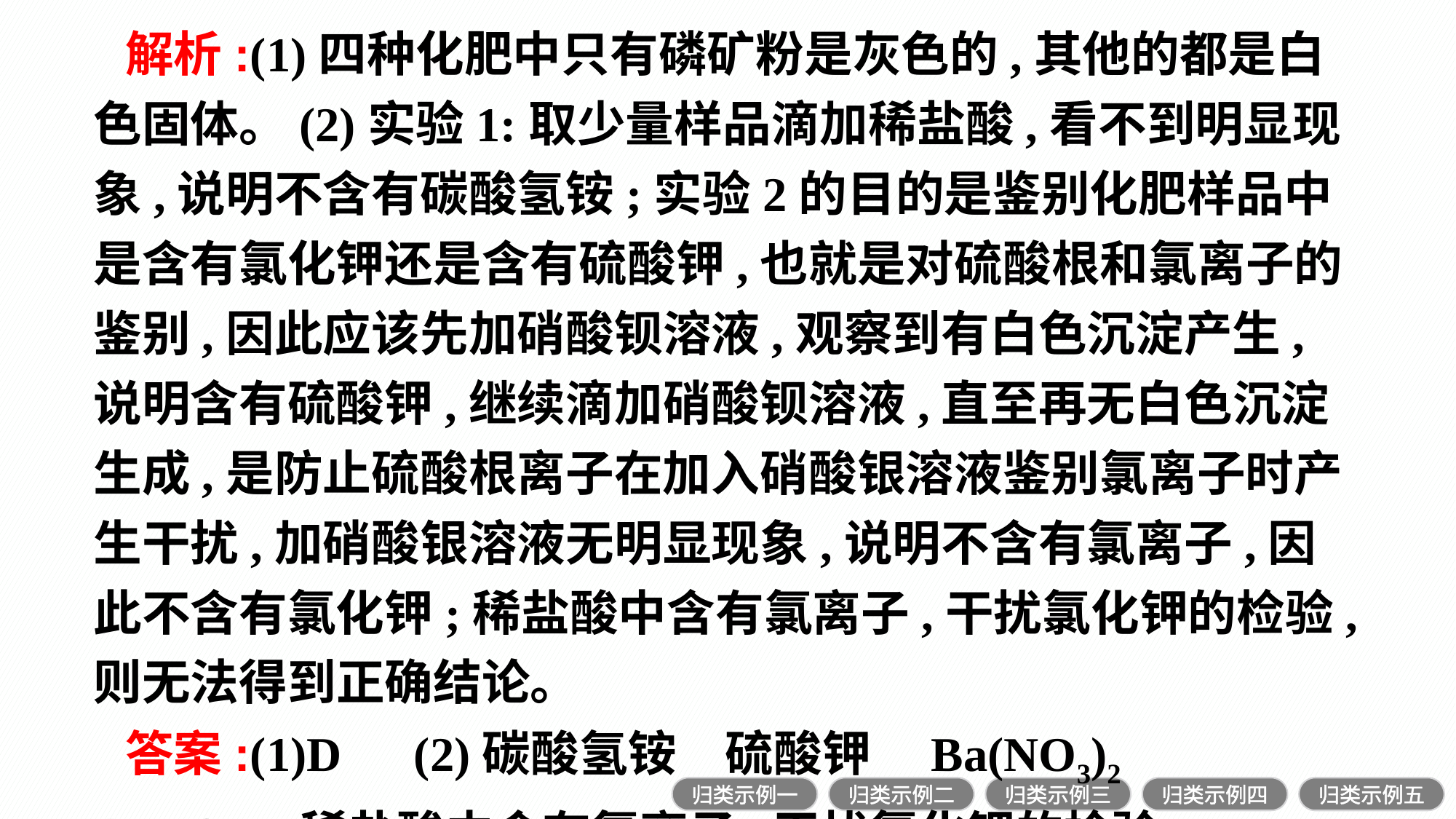

解析:(1)四种化肥中只有磷矿粉是灰色的,其他的都是白色固体。(2)实验1:取少量样品滴加稀盐酸,看不到明显现象,说明不含有碳酸氢铵;实验2的目的是鉴别化肥样品中是含有氯化钾还是含有硫酸钾,也就是对硫酸根和氯离子的鉴别,因此应该先加硝酸钡溶液,观察到有白色沉淀产生,说明含有硫酸钾,继续滴加硝酸钡溶液,直至再无白色沉淀生成,是防止硫酸根离子在加入硝酸银溶液鉴别氯离子时产生干扰,加硝酸银溶液无明显现象,说明不含有氯离子,因此不含有氯化钾;稀盐酸中含有氯离子,干扰氯化钾的检验,则无法得到正确结论。
答案:(1)D　(2)碳酸氢铵　硫酸钾　Ba(NO3)2　AgNO3　稀盐酸中含有氯离子,干扰氯化钾的检验